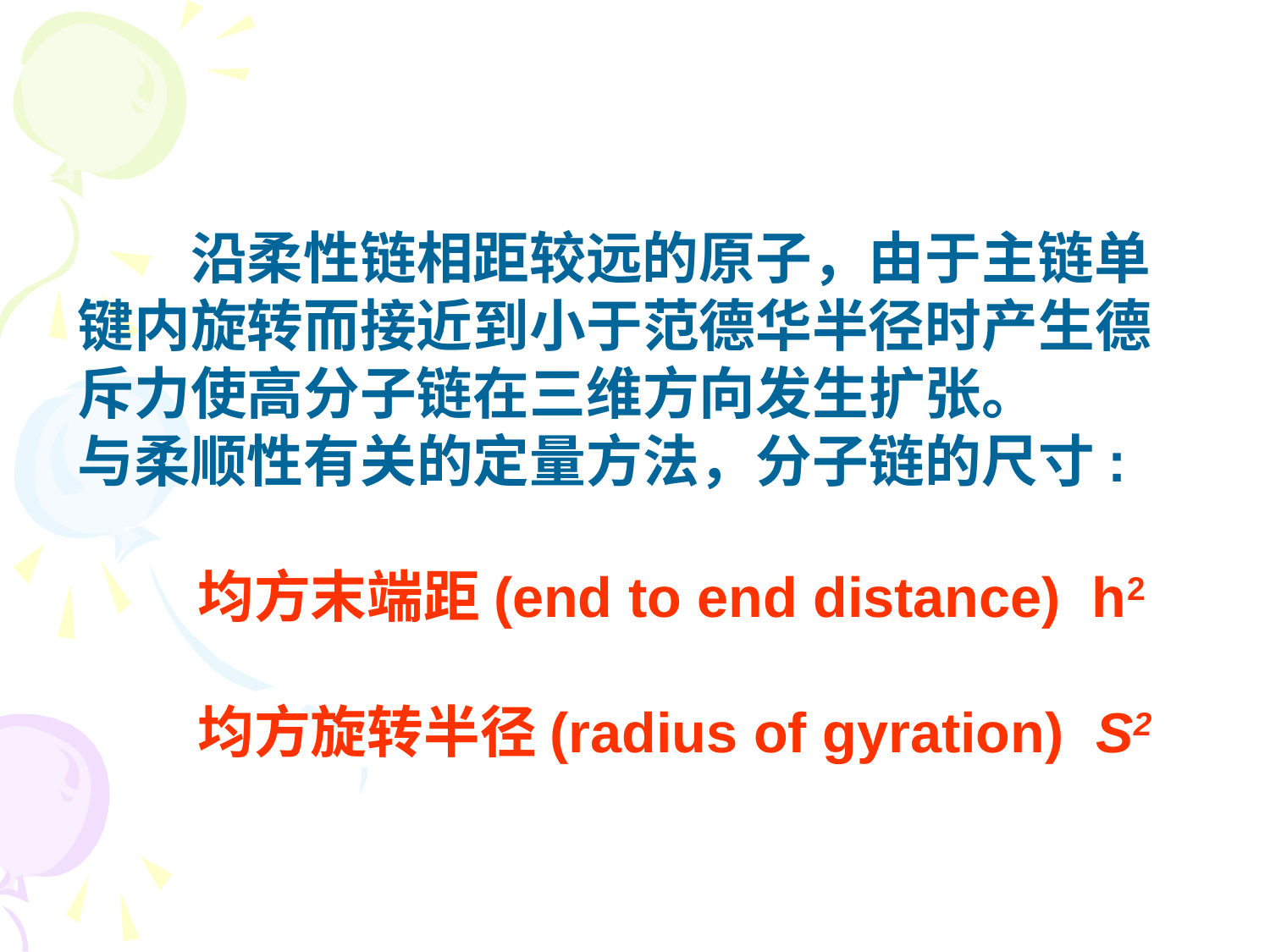

沿柔性链相距较远的原子，由于主链单键内旋转而接近到小于范德华半径时产生德斥力使高分子链在三维方向发生扩张。
与柔顺性有关的定量方法，分子链的尺寸:

　均方末端距(end to end distance)  h2

　均方旋转半径(radius of gyration)  S2